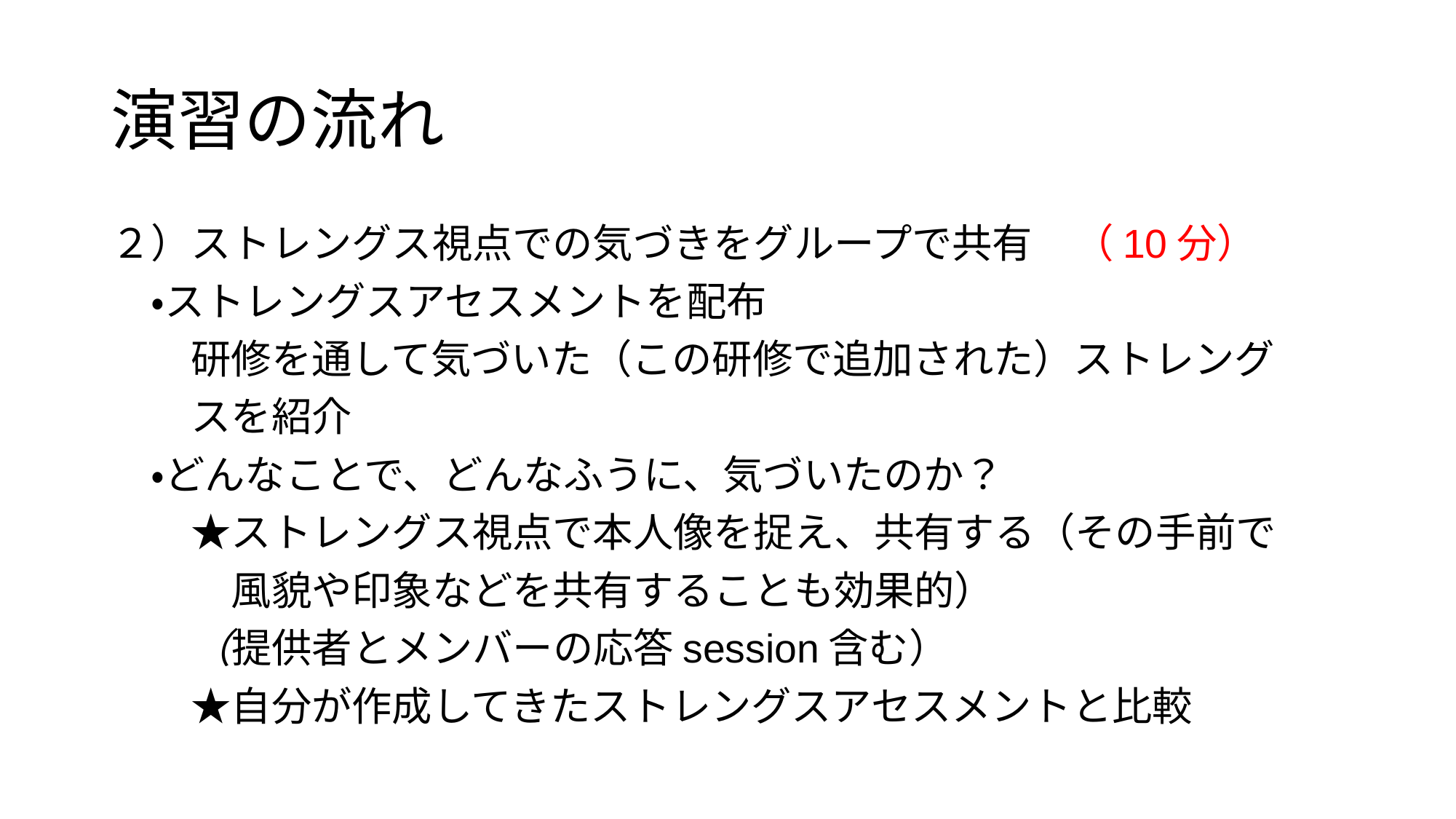

# 演習の流れ
２）ストレングス視点での気づきをグループで共有　（10分）
　・ストレングスアセスメントを配布
　　研修を通して気づいた（この研修で追加された）ストレング
　　スを紹介
　・どんなことで、どんなふうに、気づいたのか？
　　★ストレングス視点で本人像を捉え、共有する（その手前で
　　　風貌や印象などを共有することも効果的）
　　（提供者とメンバーの応答session含む）
　　★自分が作成してきたストレングスアセスメントと比較